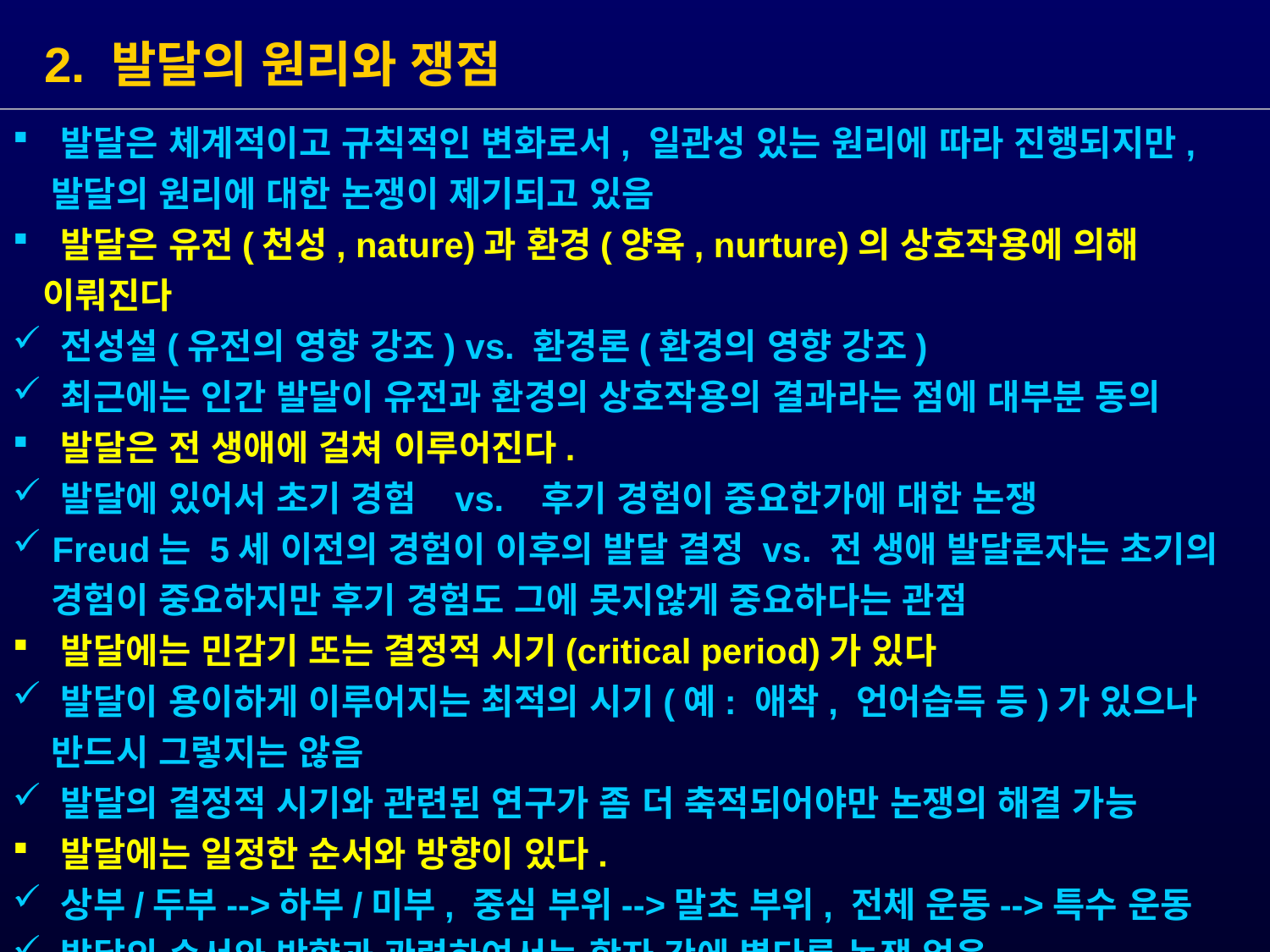

2. 발달의 원리와 쟁점
 발달은 체계적이고 규칙적인 변화로서, 일관성 있는 원리에 따라 진행되지만,
   발달의 원리에 대한 논쟁이 제기되고 있음
 발달은 유전(천성, nature)과 환경(양육, nurture)의 상호작용에 의해 이뤄진다
 전성설(유전의 영향 강조) vs. 환경론(환경의 영향 강조)
 최근에는 인간 발달이 유전과 환경의 상호작용의 결과라는 점에 대부분 동의
 발달은 전 생애에 걸쳐 이루어진다.
 발달에 있어서 초기 경험   vs.   후기 경험이 중요한가에 대한 논쟁
 Freud는 5세 이전의 경험이 이후의 발달 결정 vs. 전 생애 발달론자는 초기의
   경험이 중요하지만 후기 경험도 그에 못지않게 중요하다는 관점
 발달에는 민감기 또는 결정적 시기(critical period)가 있다
 발달이 용이하게 이루어지는 최적의 시기(예: 애착, 언어습득 등)가 있으나
   반드시 그렇지는 않음
 발달의 결정적 시기와 관련된 연구가 좀 더 축적되어야만 논쟁의 해결 가능
 발달에는 일정한 순서와 방향이 있다.
 상부/두부-->하부/미부, 중심 부위-->말초 부위, 전체 운동-->특수 운동
 발달의 순서와 방향과 관련하여서는 학자 간에 별다른 논쟁 없음